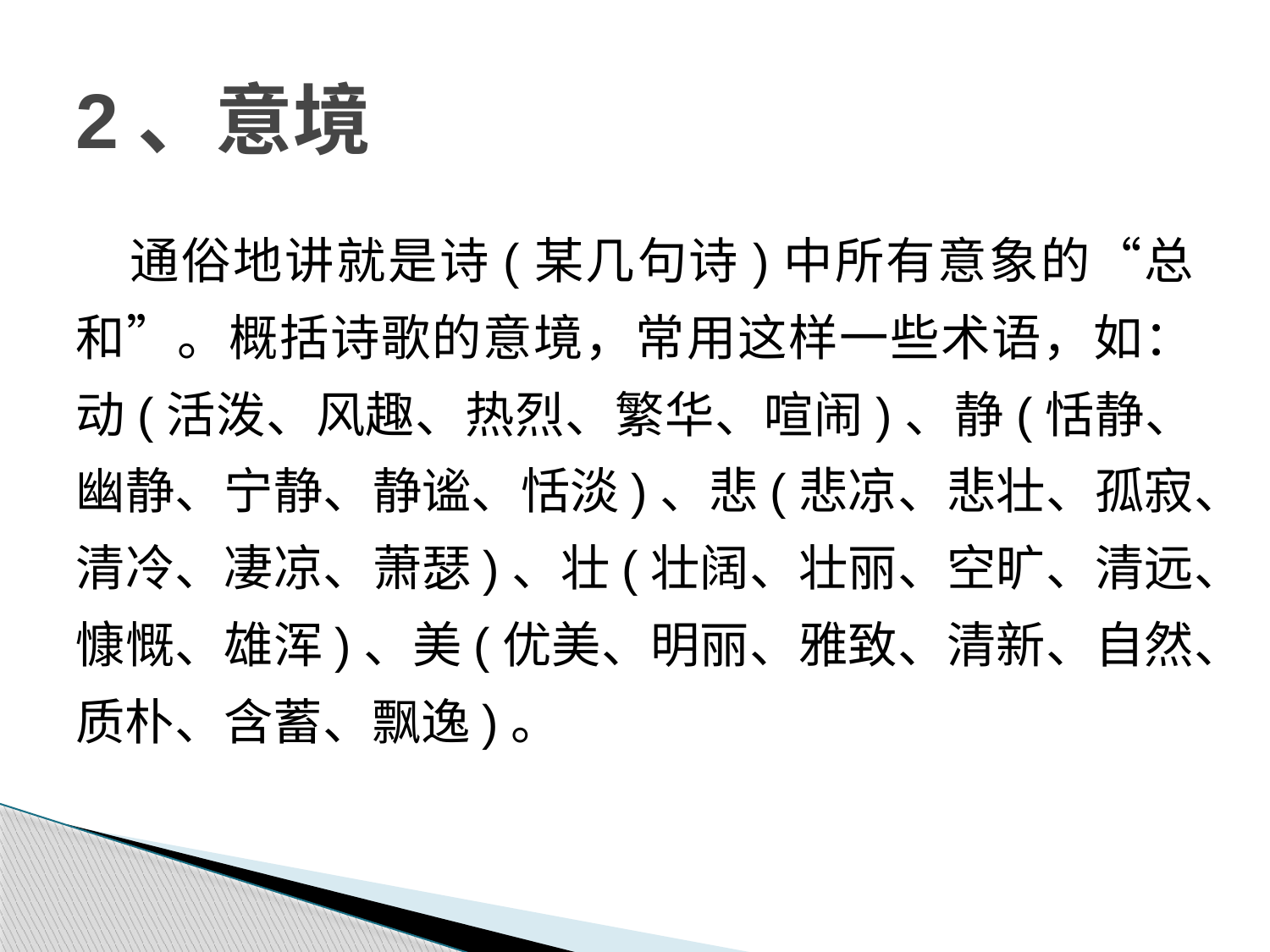

# 2、意境
   通俗地讲就是诗(某几句诗)中所有意象的“总和”。概括诗歌的意境，常用这样一些术语，如：动(活泼、风趣、热烈、繁华、喧闹)、静(恬静、幽静、宁静、静谧、恬淡)、悲(悲凉、悲壮、孤寂、清冷、凄凉、萧瑟)、壮(壮阔、壮丽、空旷、清远、慷慨、雄浑)、美(优美、明丽、雅致、清新、自然、质朴、含蓄、飘逸)。